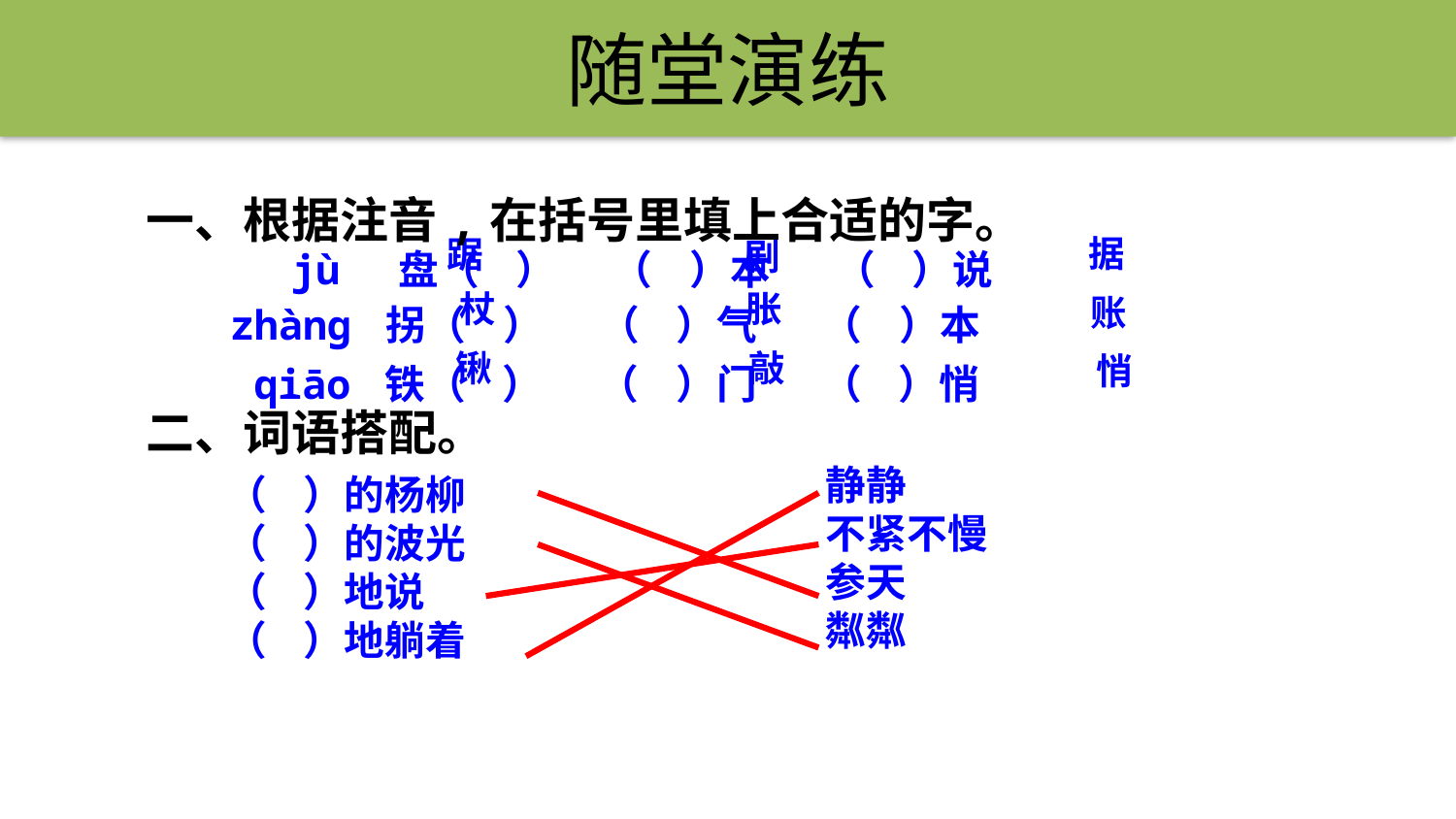

随堂演练

一、根据注音,在括号里填上合适的字。
      jù  盘（    ）      （    ）本       （    ）说
据
踞
剧
zhàng 拐（    ）      （    ）气       （    ）本
杖
胀
账
qiāo 铁（    ）      （    ）门       （    ）悄
锹
敲
悄
二、词语搭配。
静静
不紧不慢
参天
粼粼
（    ）的杨柳
（    ）的波光
（    ）地说
（    ）地躺着